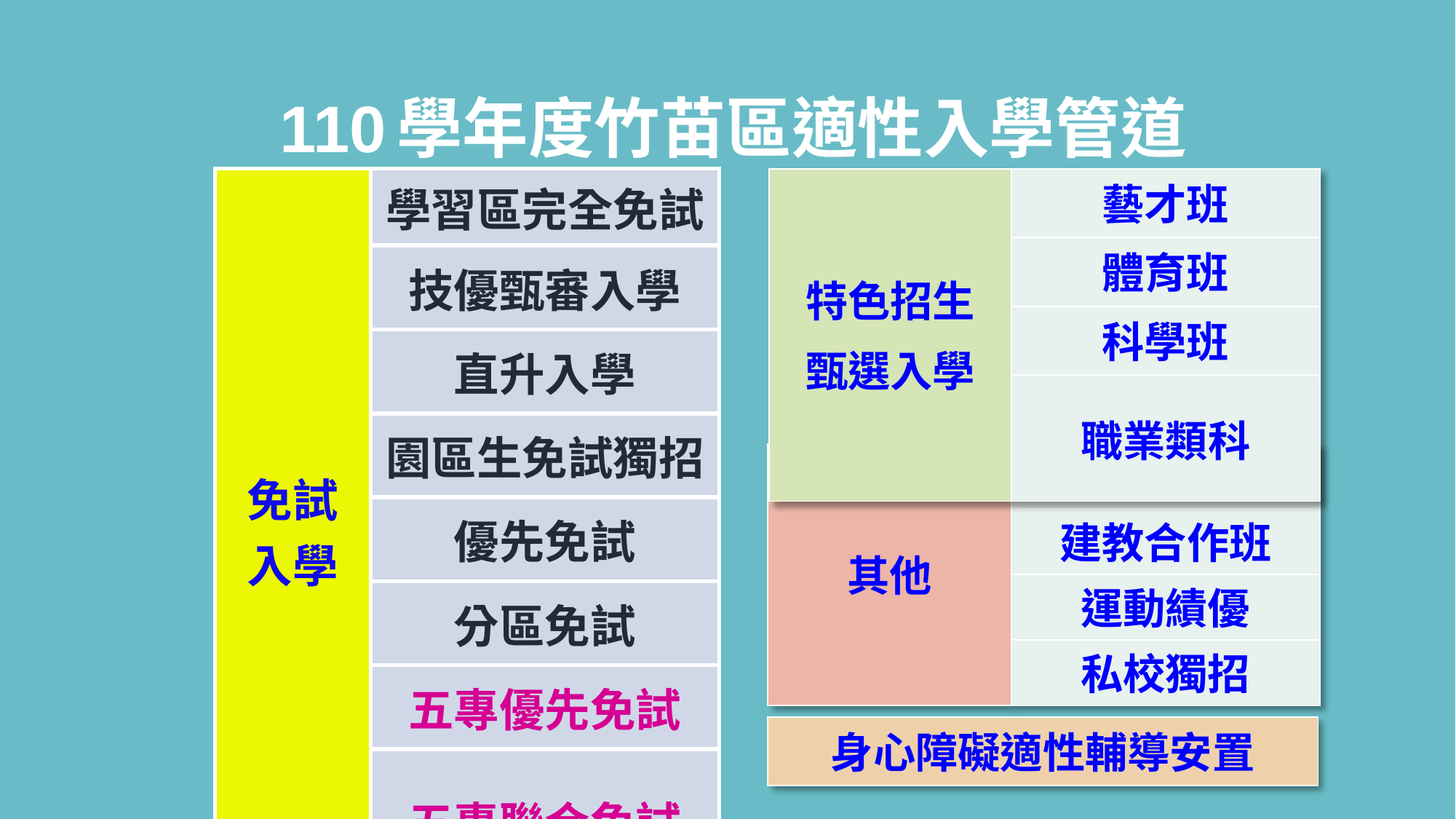

110學年度竹苗區適性入學管道
| 免試入學 | 學習區完全免試 |
| --- | --- |
|  | 技優甄審入學 |
|  | 直升入學 |
|  | 園區生免試獨招 |
|  | 優先免試 |
|  | 分區免試 |
|  | 五專優先免試 |
|  | 五專聯合免試 |
| 特色招生 甄選入學 | 藝才班 |
| --- | --- |
|  | 體育班 |
|  | 科學班 |
|  | 職業類科 |
| 其他 | 實用技能學程 |
| --- | --- |
|  | 建教合作班 |
|  | 運動績優 |
|  | 私校獨招 |
| 身心障礙適性輔導安置 |
| --- |